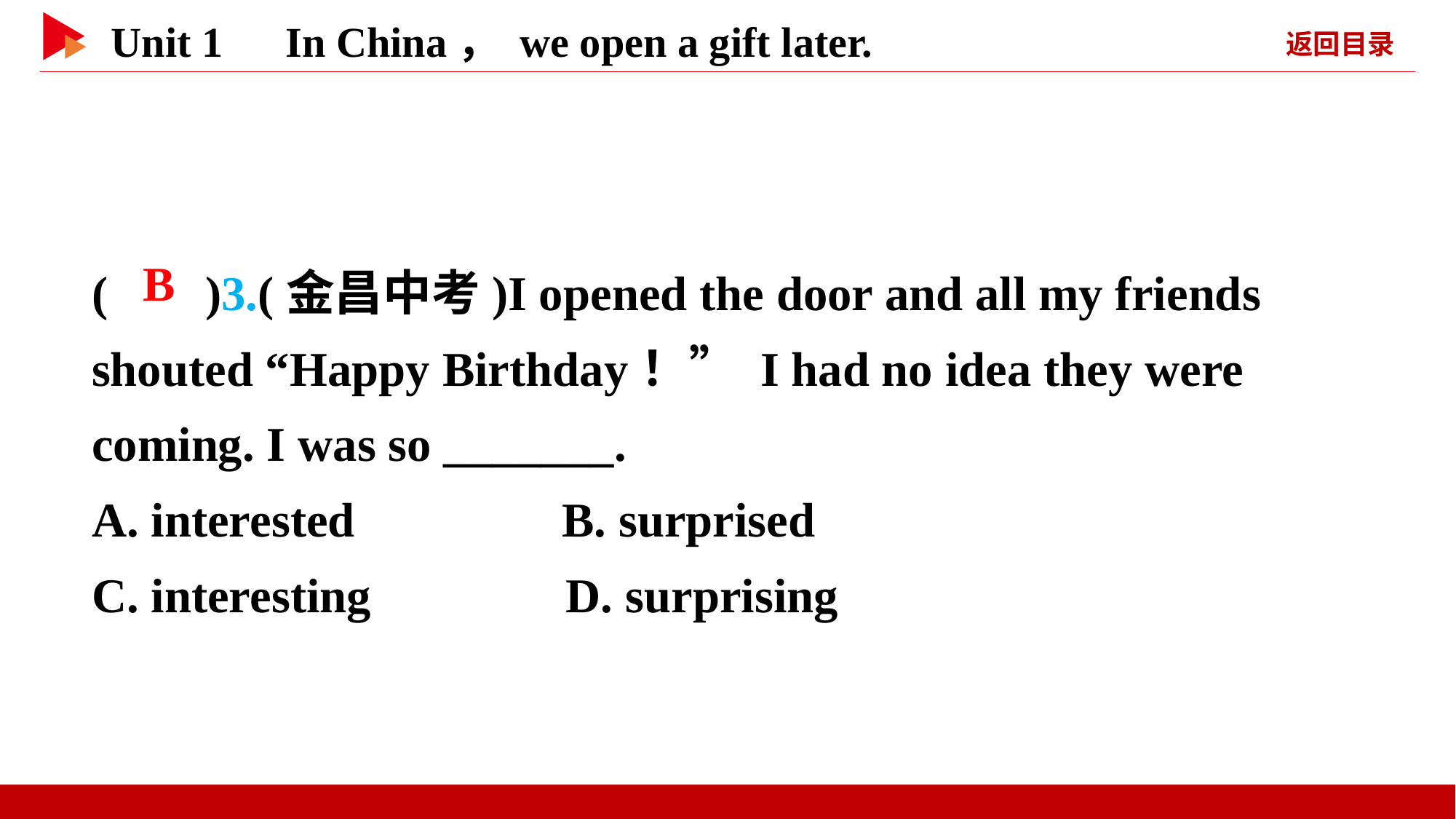

(        )3.(金昌中考)I opened the door and all my friends shouted “Happy Birthday！” I had no idea they were coming. I was so _______.
A. interested                 B. surprised
C. interesting                D. surprising
   B